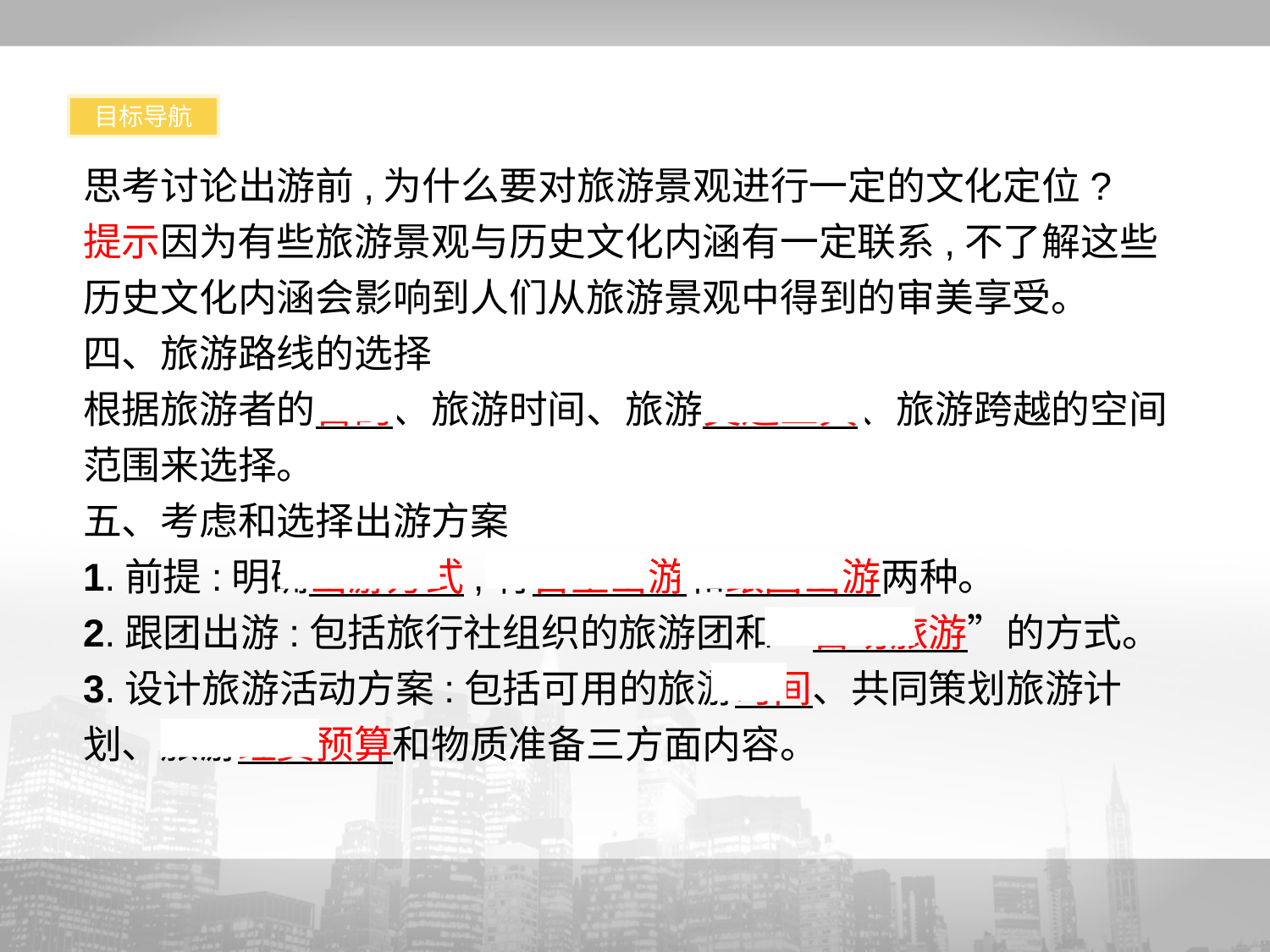

目标导航
思考讨论出游前,为什么要对旅游景观进行一定的文化定位?
提示因为有些旅游景观与历史文化内涵有一定联系,不了解这些历史文化内涵会影响到人们从旅游景观中得到的审美享受。
四、旅游路线的选择
根据旅游者的目的、旅游时间、旅游交通工具、旅游跨越的空间范围来选择。
五、考虑和选择出游方案
1.前提:明确出游方式,有自主出游和跟团出游两种。
2.跟团出游:包括旅行社组织的旅游团和“自助旅游”的方式。
3.设计旅游活动方案:包括可用的旅游时间、共同策划旅游计划、旅游经费预算和物质准备三方面内容。